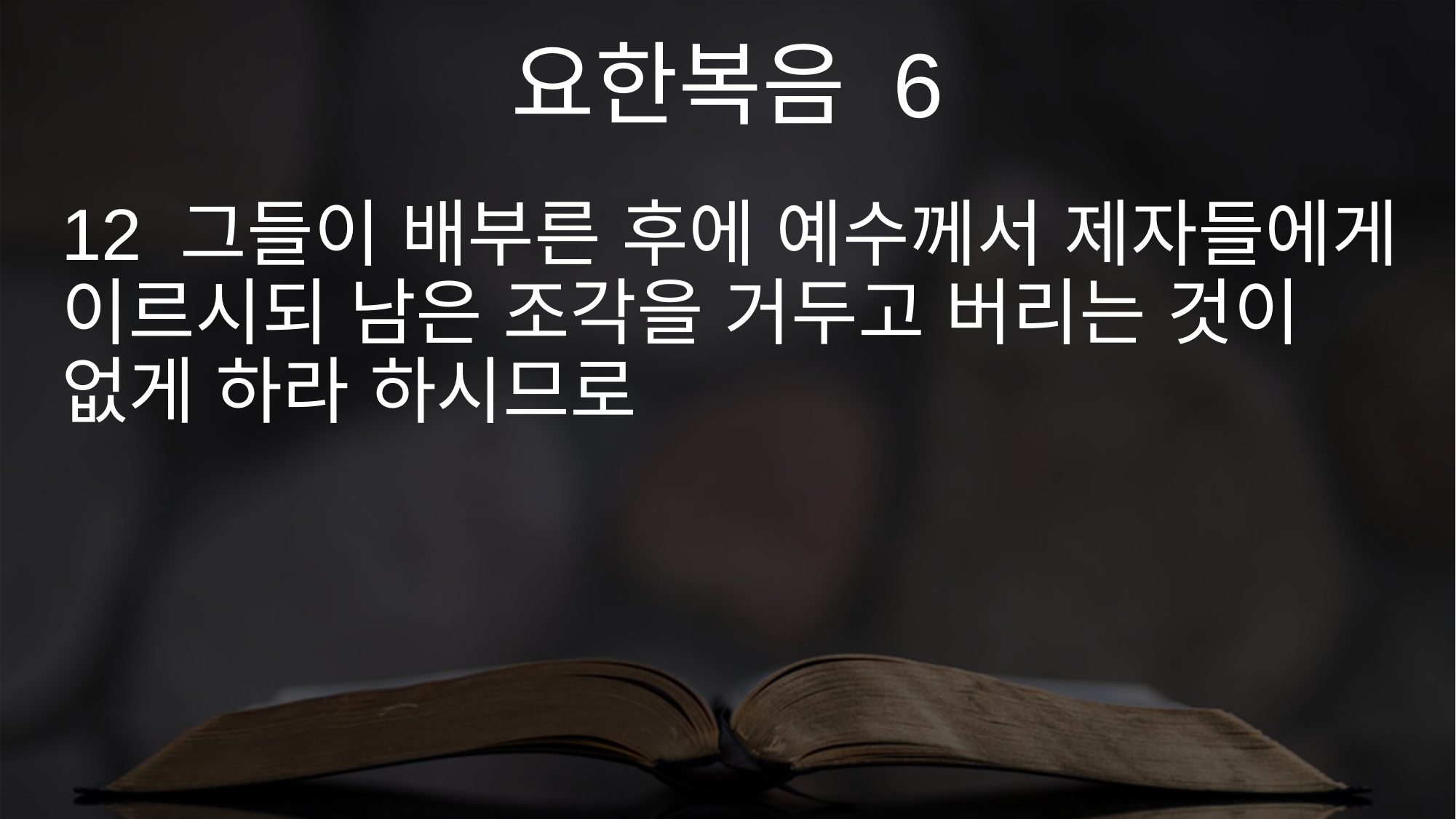

요한복음 6
12 그들이 배부른 후에 예수께서 제자들에게 이르시되 남은 조각을 거두고 버리는 것이 없게 하라 하시므로